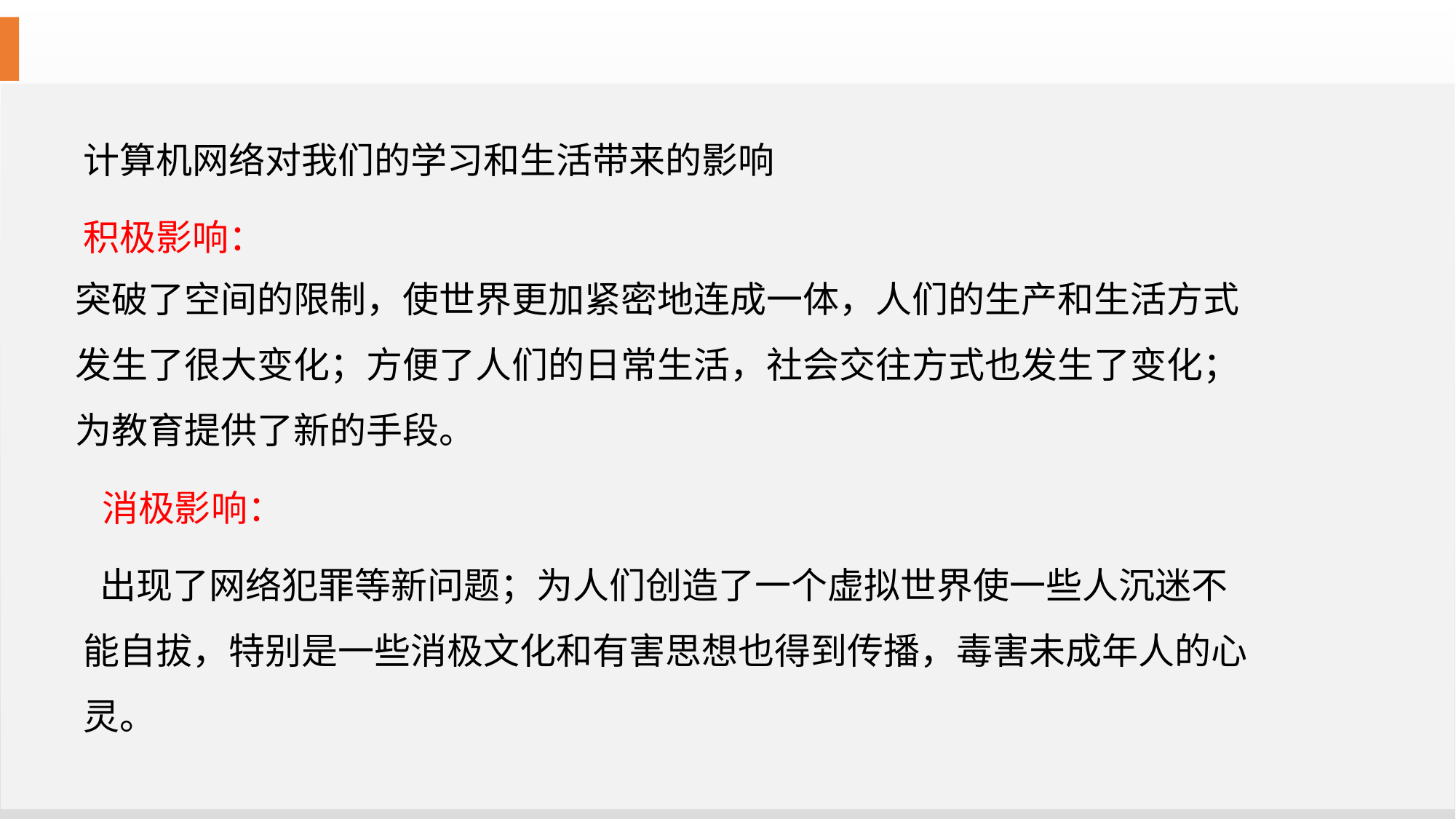

计算机网络对我们的学习和生活带来的影响
积极影响：
突破了空间的限制，使世界更加紧密地连成一体，人们的生产和生活方式发生了很大变化；方便了人们的日常生活，社会交往方式也发生了变化；为教育提供了新的手段。
消极影响：
 出现了网络犯罪等新问题；为人们创造了一个虚拟世界使一些人沉迷不能自拔，特别是一些消极文化和有害思想也得到传播，毒害未成年人的心灵。